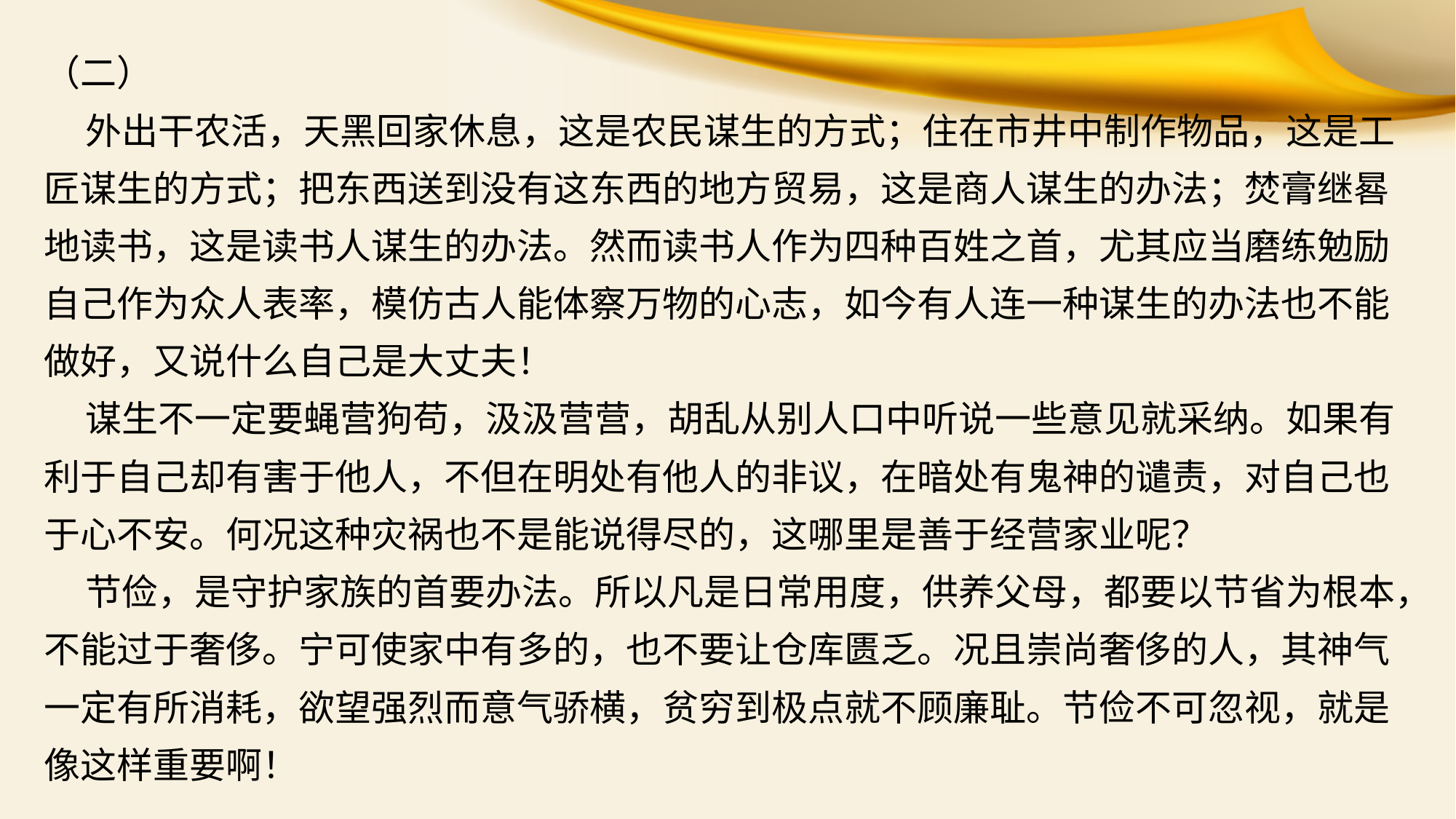

（二）
    外出干农活，天黑回家休息，这是农民谋生的方式；住在市井中制作物品，这是工匠谋生的方式；把东西送到没有这东西的地方贸易，这是商人谋生的办法；焚膏继晷地读书，这是读书人谋生的办法。然而读书人作为四种百姓之首，尤其应当磨练勉励自己作为众人表率，模仿古人能体察万物的心志，如今有人连一种谋生的办法也不能做好，又说什么自己是大丈夫！
    谋生不一定要蝇营狗苟，汲汲营营，胡乱从别人口中听说一些意见就采纳。如果有利于自己却有害于他人，不但在明处有他人的非议，在暗处有鬼神的谴责，对自己也于心不安。何况这种灾祸也不是能说得尽的，这哪里是善于经营家业呢？
    节俭，是守护家族的首要办法。所以凡是日常用度，供养父母，都要以节省为根本，不能过于奢侈。宁可使家中有多的，也不要让仓库匮乏。况且崇尚奢侈的人，其神气一定有所消耗，欲望强烈而意气骄横，贫穷到极点就不顾廉耻。节俭不可忽视，就是像这样重要啊！